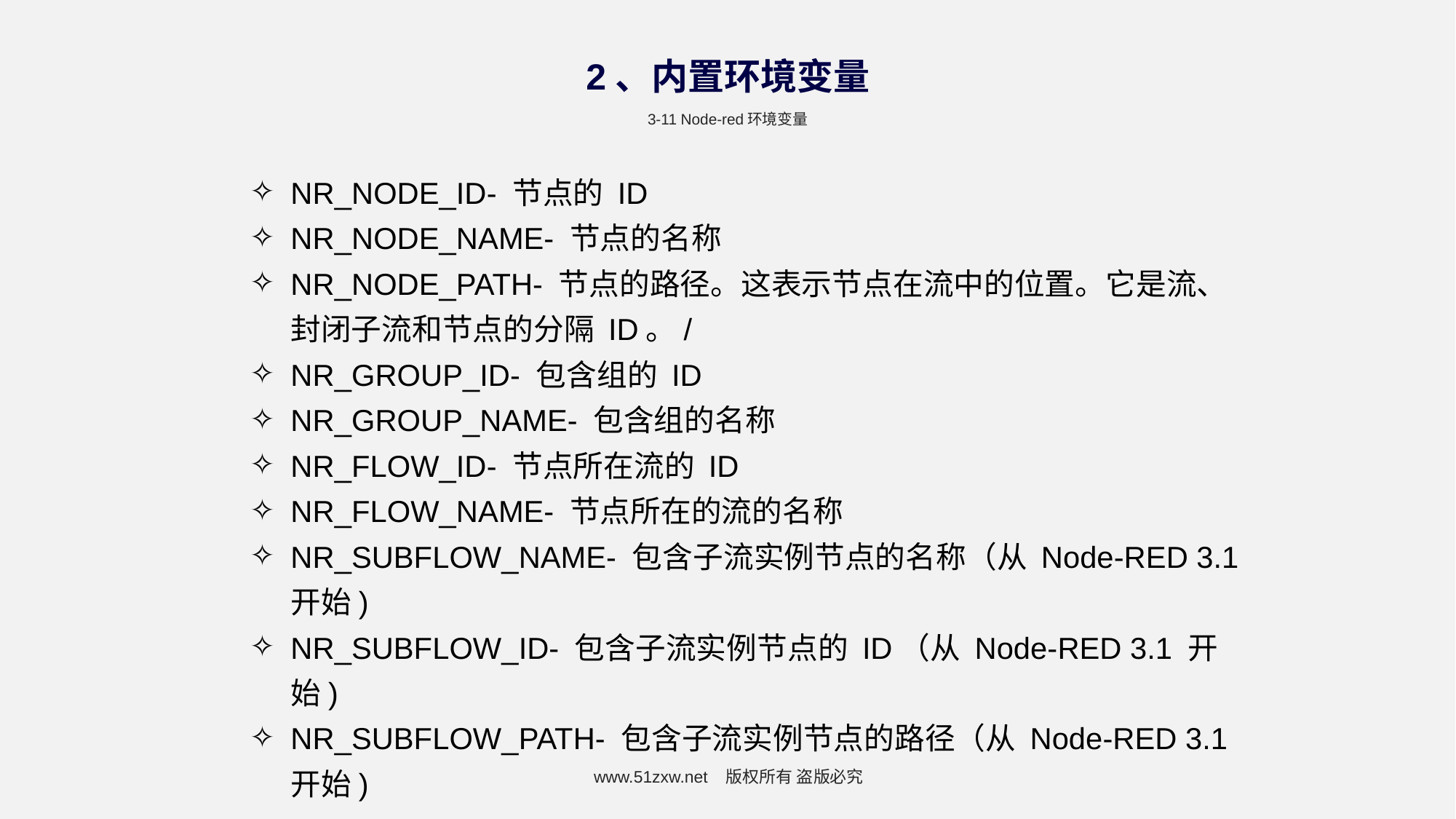

2、内置环境变量
3-11 Node-red环境变量
NR_NODE_ID- 节点的 ID
NR_NODE_NAME- 节点的名称
NR_NODE_PATH- 节点的路径。这表示节点在流中的位置。它是流、封闭子流和节点的分隔 ID。/
NR_GROUP_ID- 包含组的 ID
NR_GROUP_NAME- 包含组的名称
NR_FLOW_ID- 节点所在流的 ID
NR_FLOW_NAME- 节点所在的流的名称
NR_SUBFLOW_NAME- 包含子流实例节点的名称（从 Node-RED 3.1 开始)
NR_SUBFLOW_ID- 包含子流实例节点的 ID（从 Node-RED 3.1 开始)
NR_SUBFLOW_PATH- 包含子流实例节点的路径（从 Node-RED 3.1 开始)
www.51zxw.net   版权所有 盗版必究